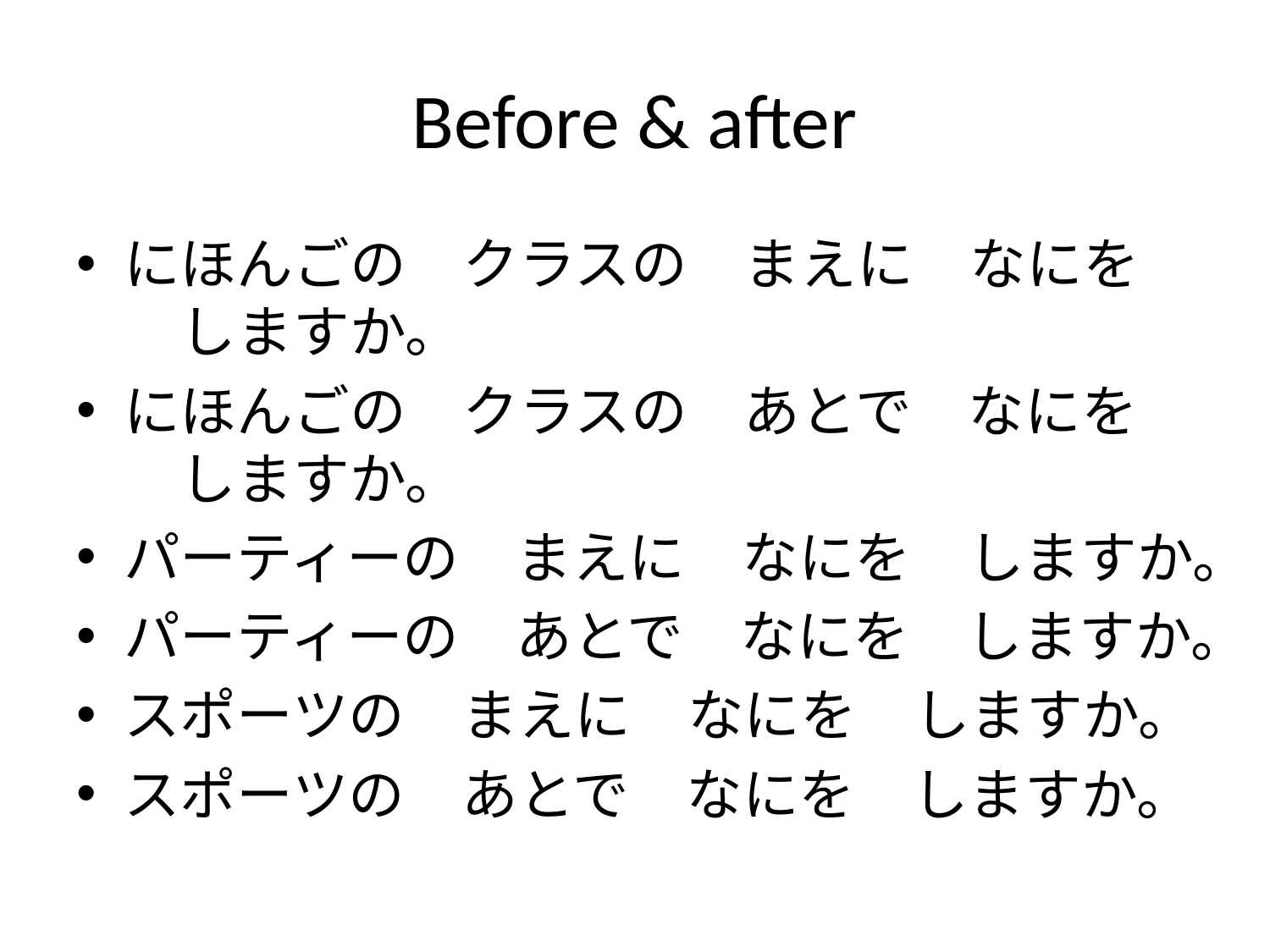

# Before & after
にほんごの　クラスの　まえに　なにを　しますか。
にほんごの　クラスの　あとで　なにを　しますか。
パーティーの　まえに　なにを　しますか。
パーティーの　あとで　なにを　しますか。
スポーツの　まえに　なにを　しますか。
スポーツの　あとで　なにを　しますか。